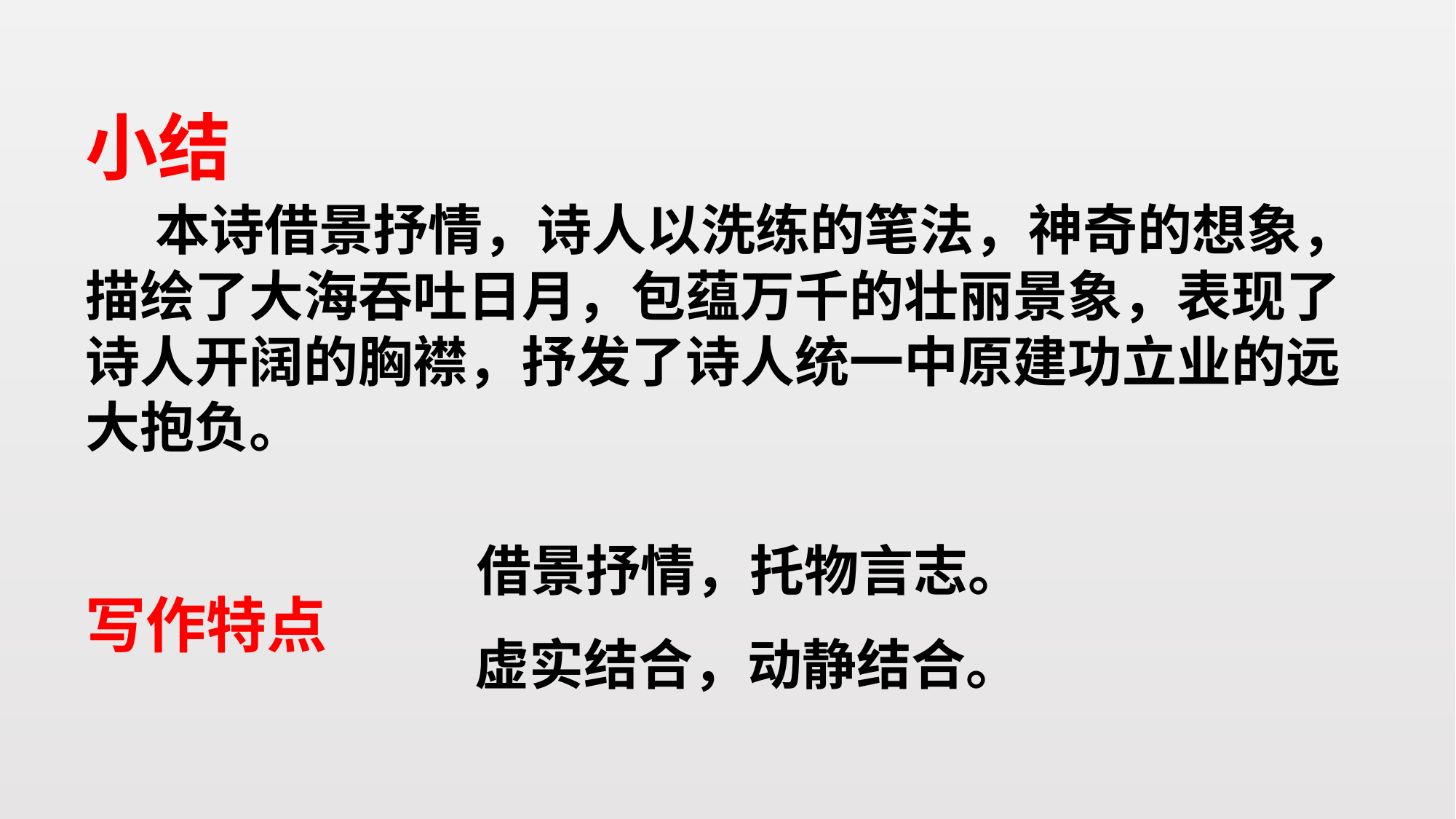

小结
    本诗借景抒情，诗人以洗练的笔法，神奇的想象，描绘了大海吞吐日月，包蕴万千的壮丽景象，表现了诗人开阔的胸襟，抒发了诗人统一中原建功立业的远大抱负。
借景抒情，托物言志。
写作特点
虚实结合，动静结合。